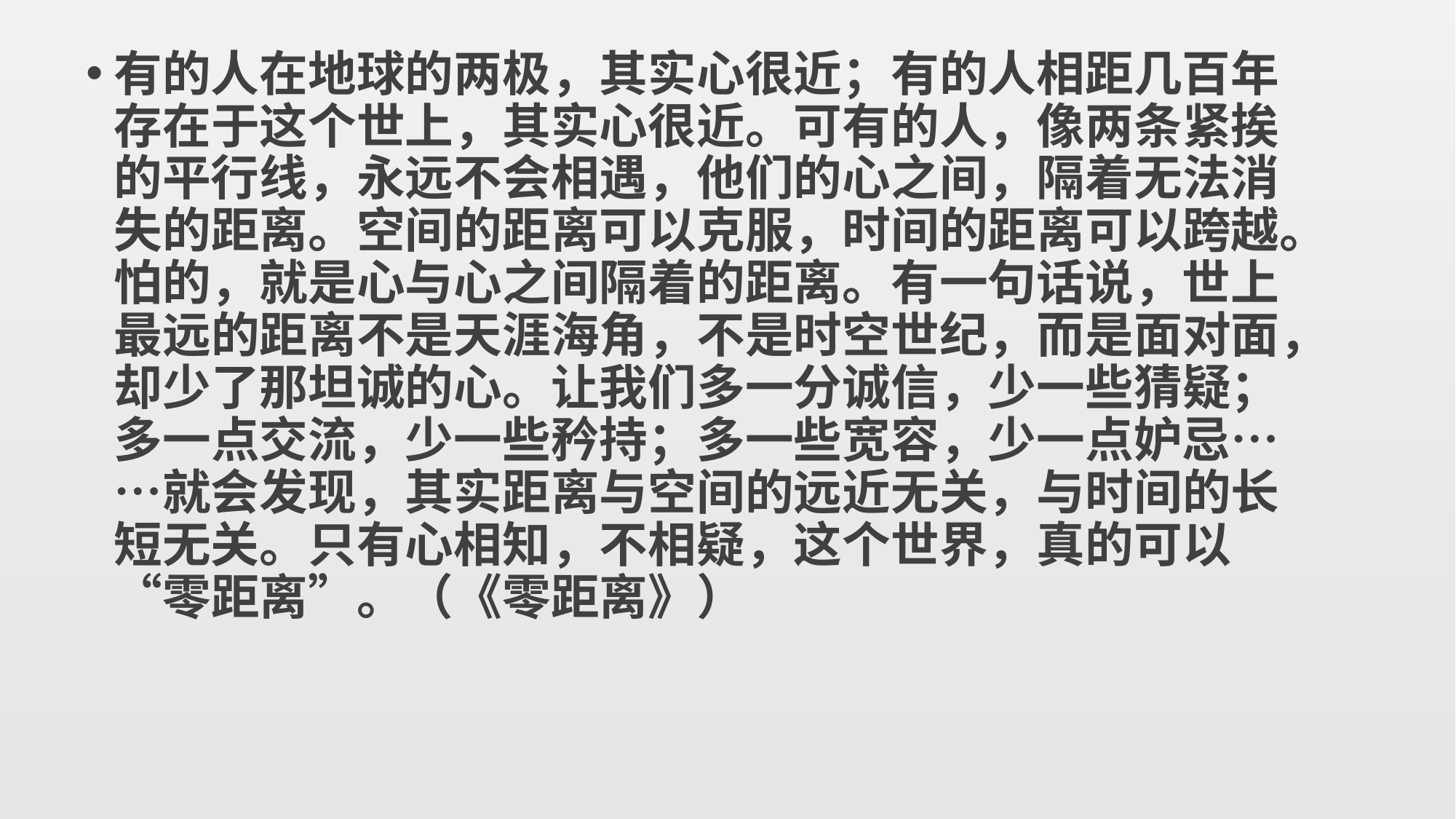

有的人在地球的两极，其实心很近；有的人相距几百年存在于这个世上，其实心很近。可有的人，像两条紧挨的平行线，永远不会相遇，他们的心之间，隔着无法消失的距离。空间的距离可以克服，时间的距离可以跨越。怕的，就是心与心之间隔着的距离。有一句话说，世上最远的距离不是天涯海角，不是时空世纪，而是面对面，却少了那坦诚的心。让我们多一分诚信，少一些猜疑；多一点交流，少一些矜持；多一些宽容，少一点妒忌……就会发现，其实距离与空间的远近无关，与时间的长短无关。只有心相知，不相疑，这个世界，真的可以“零距离”。（《零距离》）